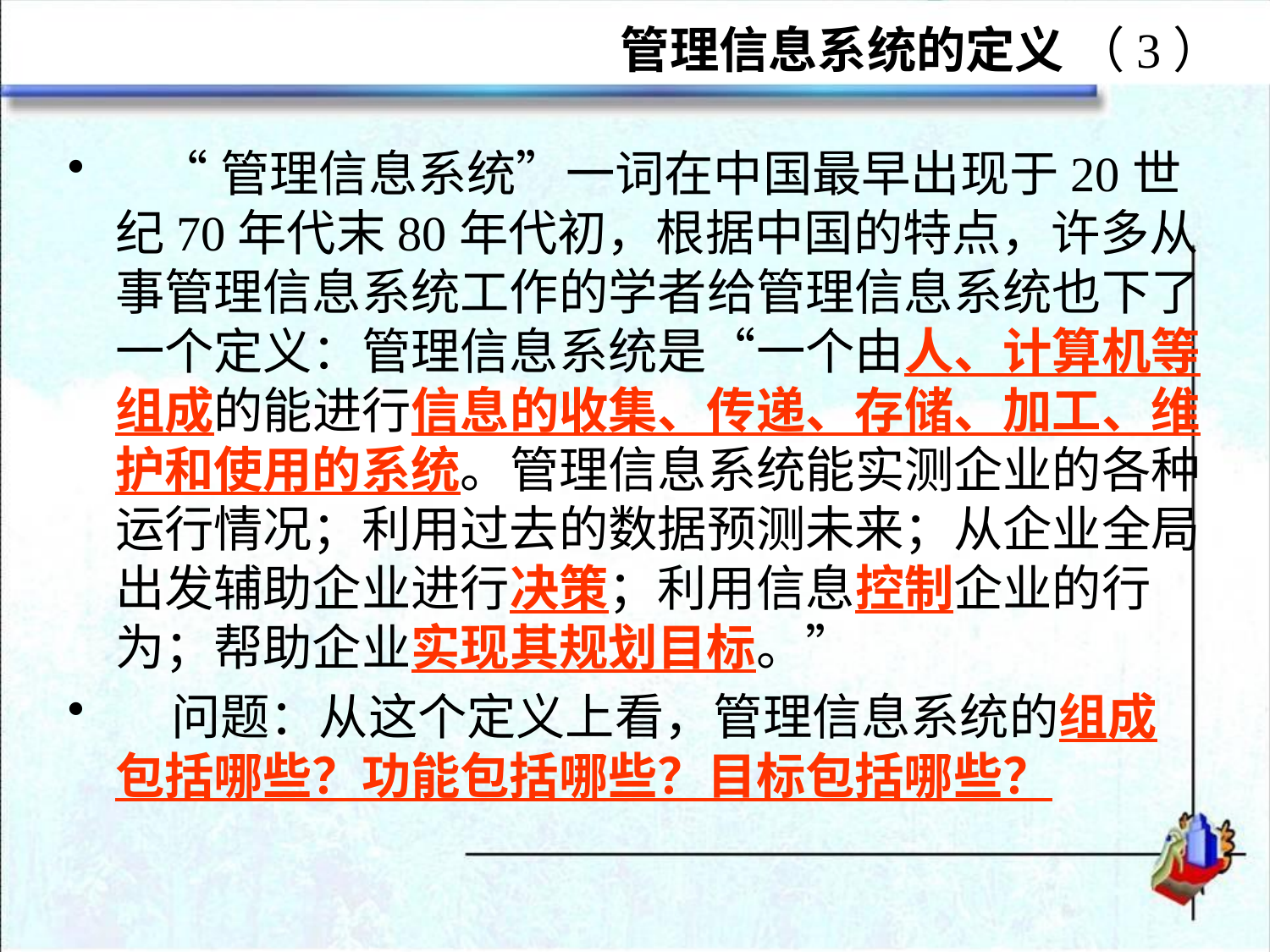

# 管理信息系统的定义 （3）
    “管理信息系统”一词在中国最早出现于20世纪70年代末80年代初，根据中国的特点，许多从事管理信息系统工作的学者给管理信息系统也下了一个定义：管理信息系统是“一个由人、计算机等组成的能进行信息的收集、传递、存储、加工、维护和使用的系统。管理信息系统能实测企业的各种运行情况；利用过去的数据预测未来；从企业全局出发辅助企业进行决策；利用信息控制企业的行为；帮助企业实现其规划目标。”
    问题：从这个定义上看，管理信息系统的组成包括哪些？功能包括哪些？目标包括哪些？